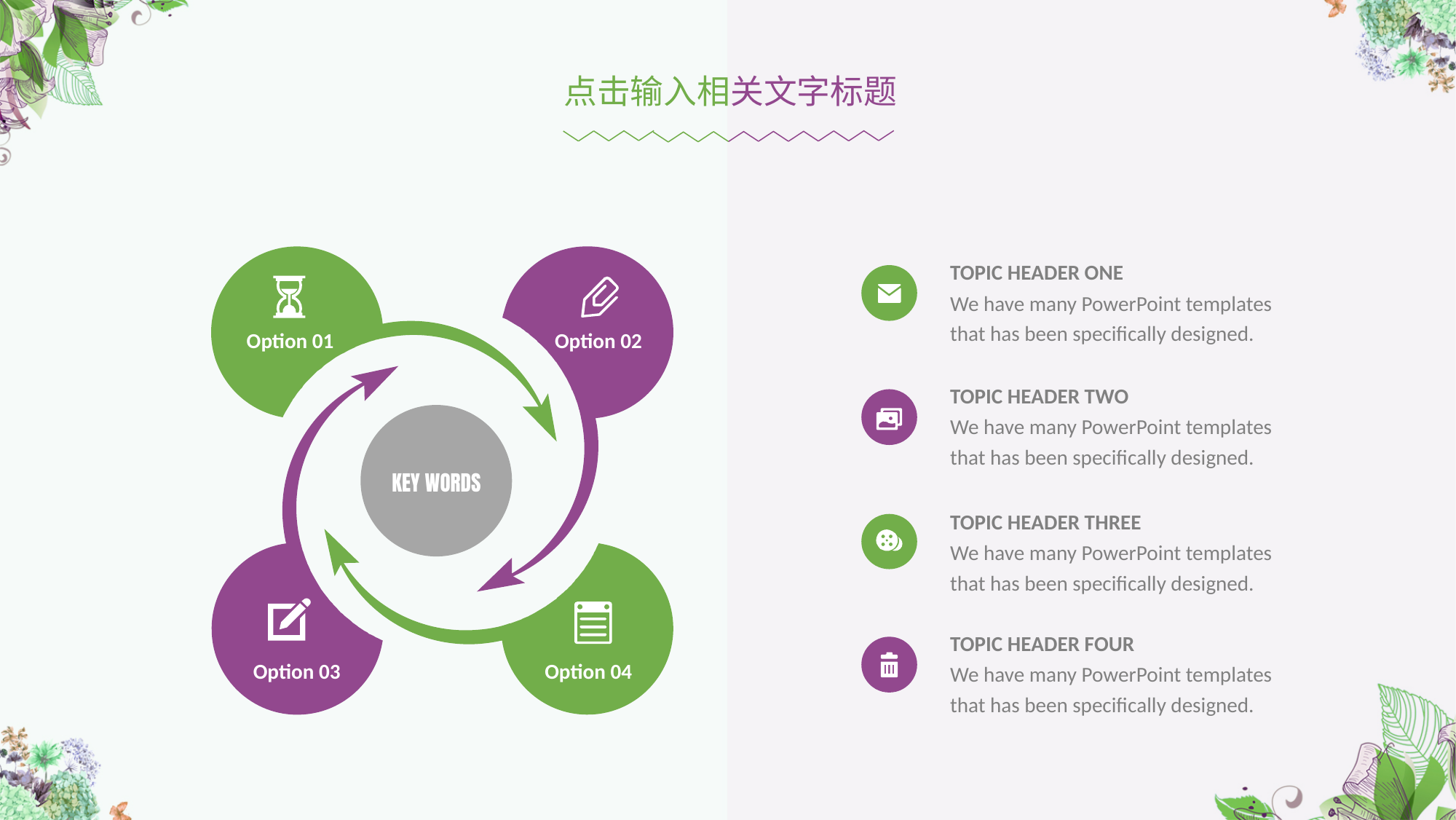

点击输入相关文字标题

Option 01
Option 02

KEY WORDS

Option 03
Option 04
TOPIC HEADER ONE
We have many PowerPoint templates that has been specifically designed.

TOPIC HEADER TWO
We have many PowerPoint templates that has been specifically designed.

TOPIC HEADER THREE
We have many PowerPoint templates that has been specifically designed.

TOPIC HEADER FOUR
We have many PowerPoint templates that has been specifically designed.